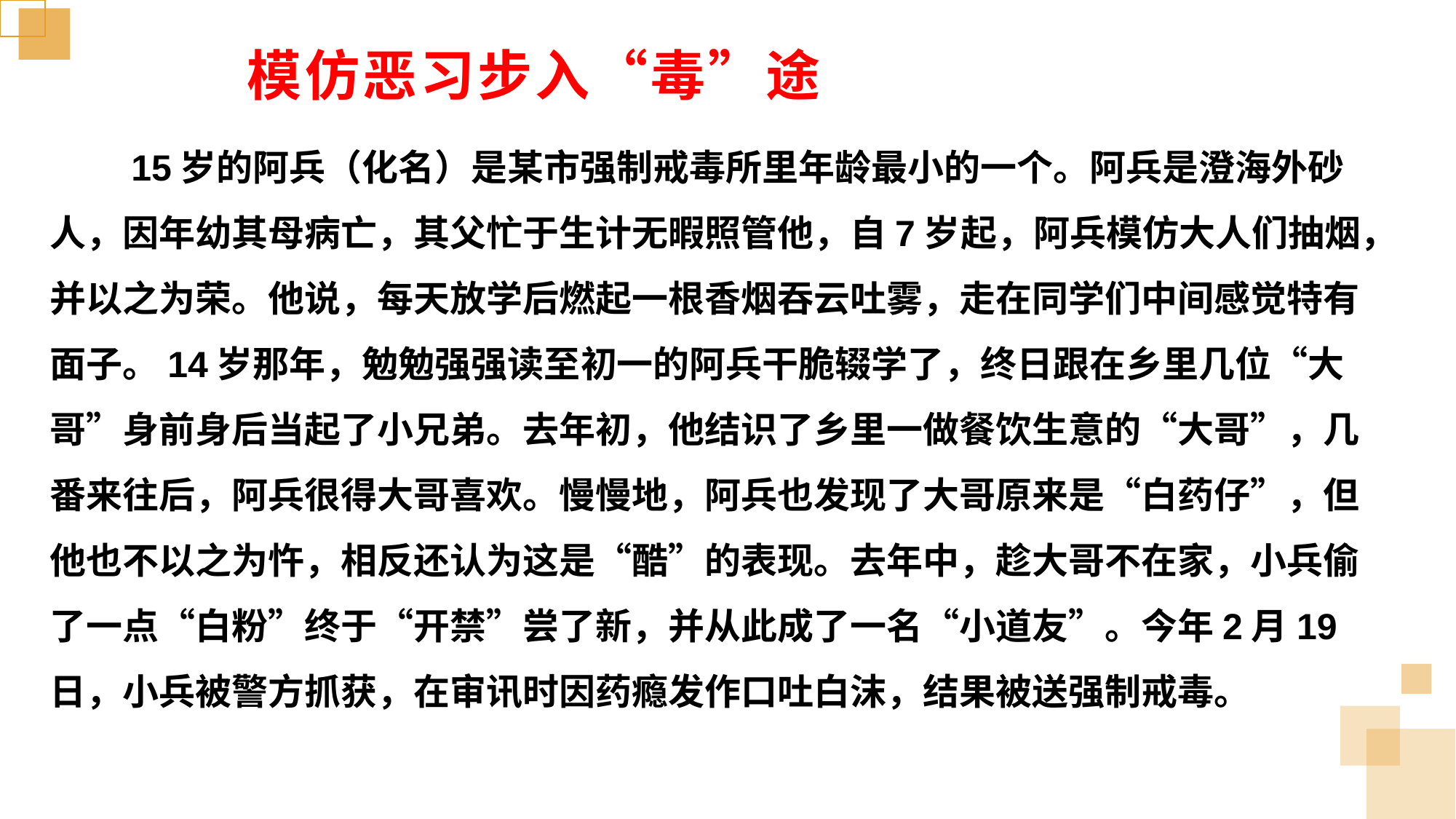

# 模仿恶习步入“毒”途
        15岁的阿兵（化名）是某市强制戒毒所里年龄最小的一个。阿兵是澄海外砂人，因年幼其母病亡，其父忙于生计无暇照管他，自7岁起，阿兵模仿大人们抽烟，并以之为荣。他说，每天放学后燃起一根香烟吞云吐雾，走在同学们中间感觉特有面子。14岁那年，勉勉强强读至初一的阿兵干脆辍学了，终日跟在乡里几位“大哥”身前身后当起了小兄弟。去年初，他结识了乡里一做餐饮生意的“大哥”，几番来往后，阿兵很得大哥喜欢。慢慢地，阿兵也发现了大哥原来是“白药仔”，但他也不以之为忤，相反还认为这是“酷”的表现。去年中，趁大哥不在家，小兵偷了一点“白粉”终于“开禁”尝了新，并从此成了一名“小道友”。今年2月19日，小兵被警方抓获，在审讯时因药瘾发作口吐白沫，结果被送强制戒毒。